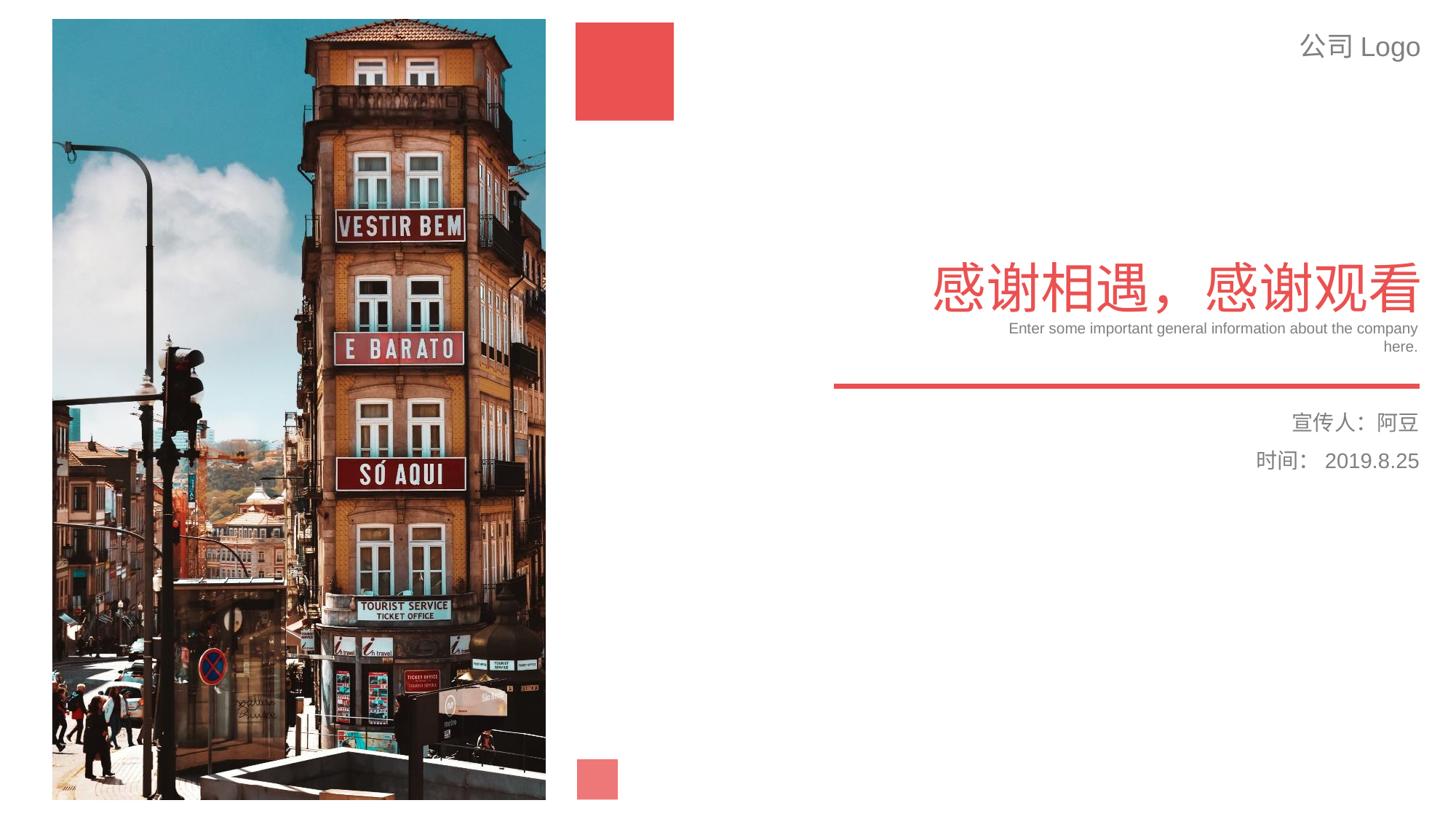

公司Logo
感谢相遇，感谢观看
Enter some important general information about the company here.
宣传人：阿豆
时间：2019.8.25